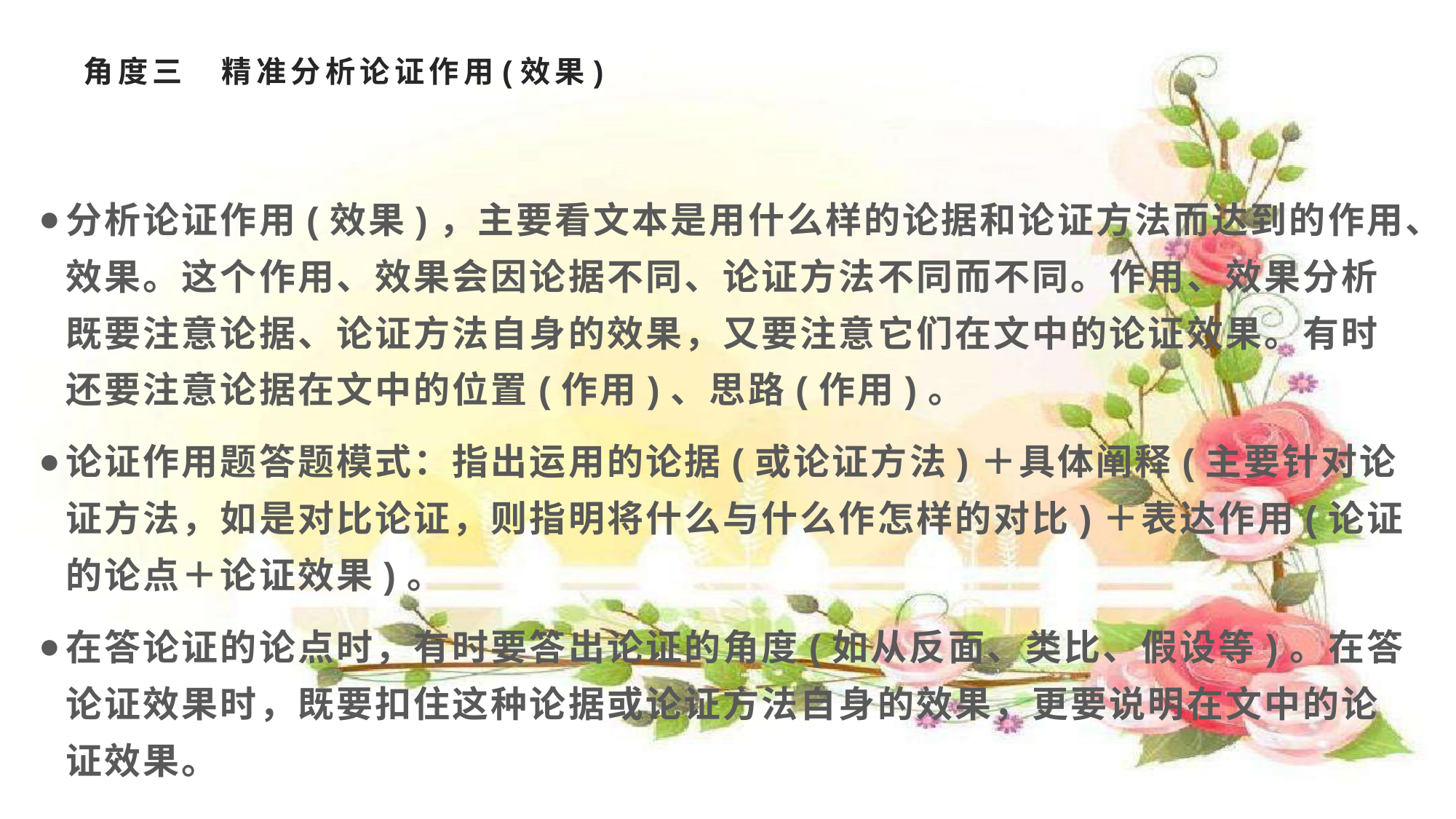

# 角度三　精准分析论证作用(效果)
分析论证作用(效果)，主要看文本是用什么样的论据和论证方法而达到的作用、效果。这个作用、效果会因论据不同、论证方法不同而不同。作用、效果分析既要注意论据、论证方法自身的效果，又要注意它们在文中的论证效果。有时还要注意论据在文中的位置(作用)、思路(作用)。
论证作用题答题模式：指出运用的论据(或论证方法)＋具体阐释(主要针对论证方法，如是对比论证，则指明将什么与什么作怎样的对比)＋表达作用(论证的论点＋论证效果)。
在答论证的论点时，有时要答出论证的角度(如从反面、类比、假设等)。在答论证效果时，既要扣住这种论据或论证方法自身的效果，更要说明在文中的论证效果。